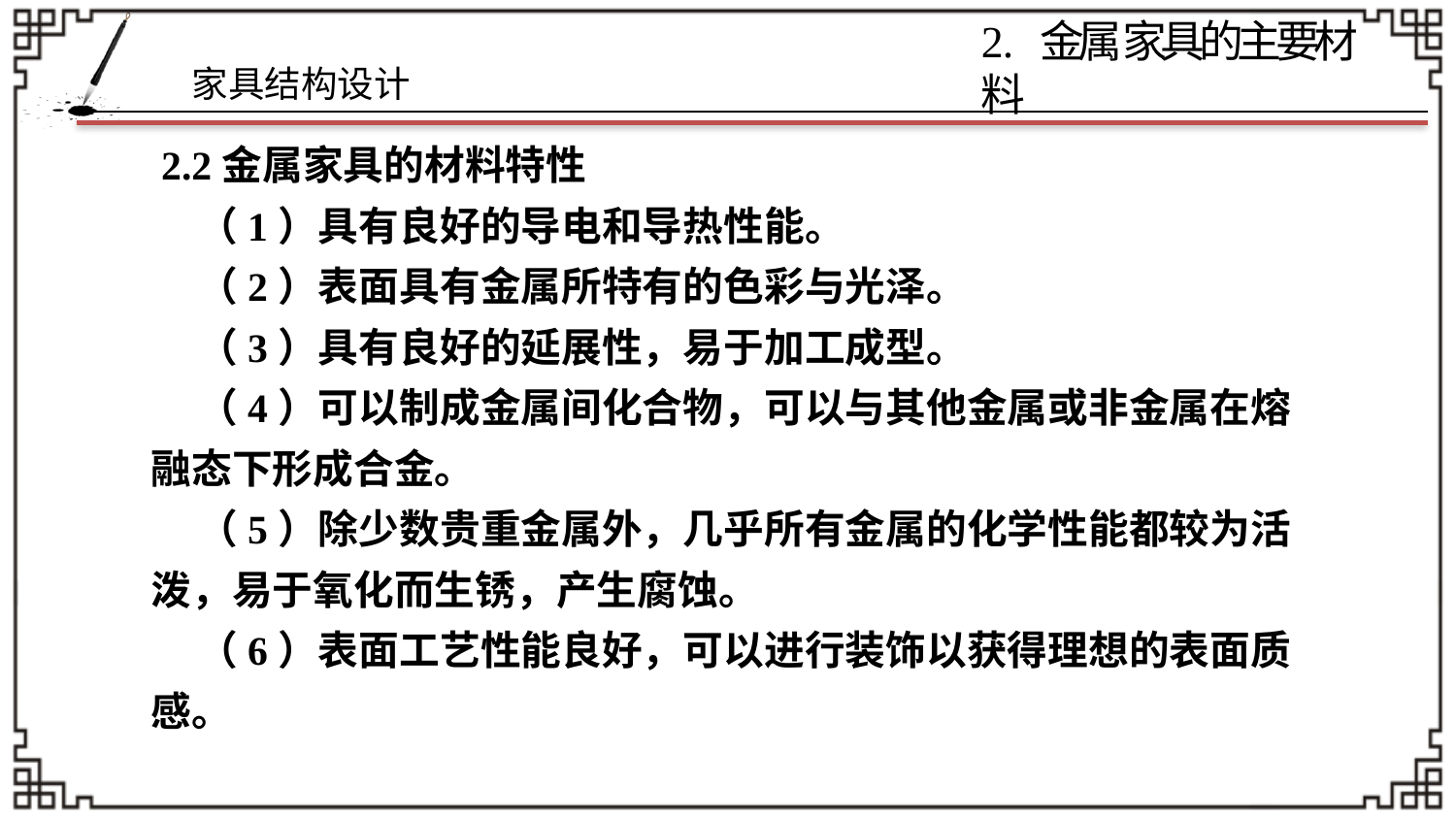

2 .   金属家具的主要材料
 2.2金属家具的材料特性
    （1）具有良好的导电和导热性能。
    （2）表面具有金属所特有的色彩与光泽。
    （3）具有良好的延展性，易于加工成型。
    （4）可以制成金属间化合物，可以与其他金属或非金属在熔融态下形成合金。
    （5）除少数贵重金属外，几乎所有金属的化学性能都较为活泼，易于氧化而生锈，产生腐蚀。
    （6）表面工艺性能良好，可以进行装饰以获得理想的表面质感。